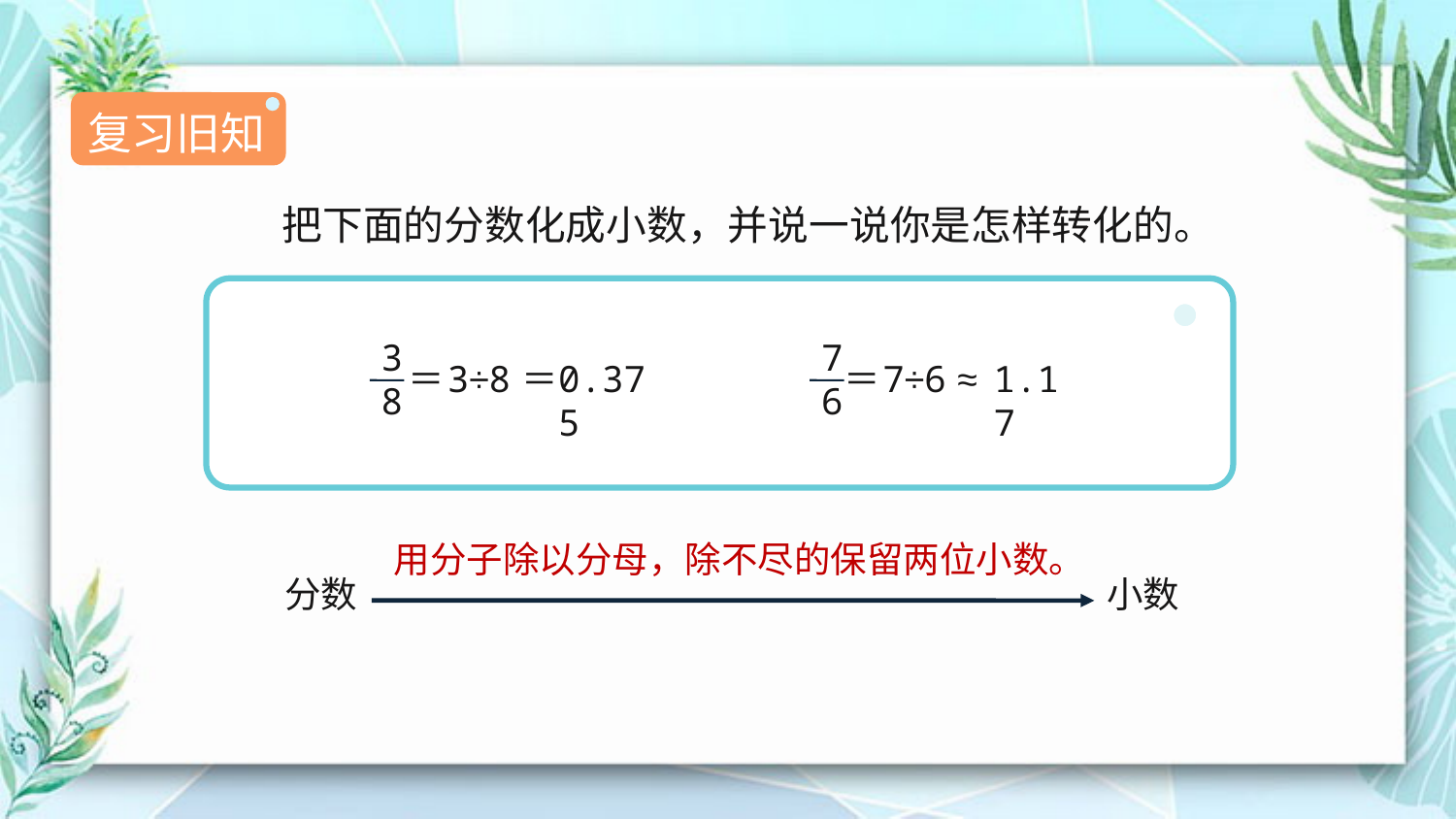

复习旧知
把下面的分数化成小数，并说一说你是怎样转化的。

3
8

7
6

＝
3÷8
＝
0.375
＝
7÷6
≈
1.17
用分子除以分母，除不尽的保留两位小数。
分数
小数